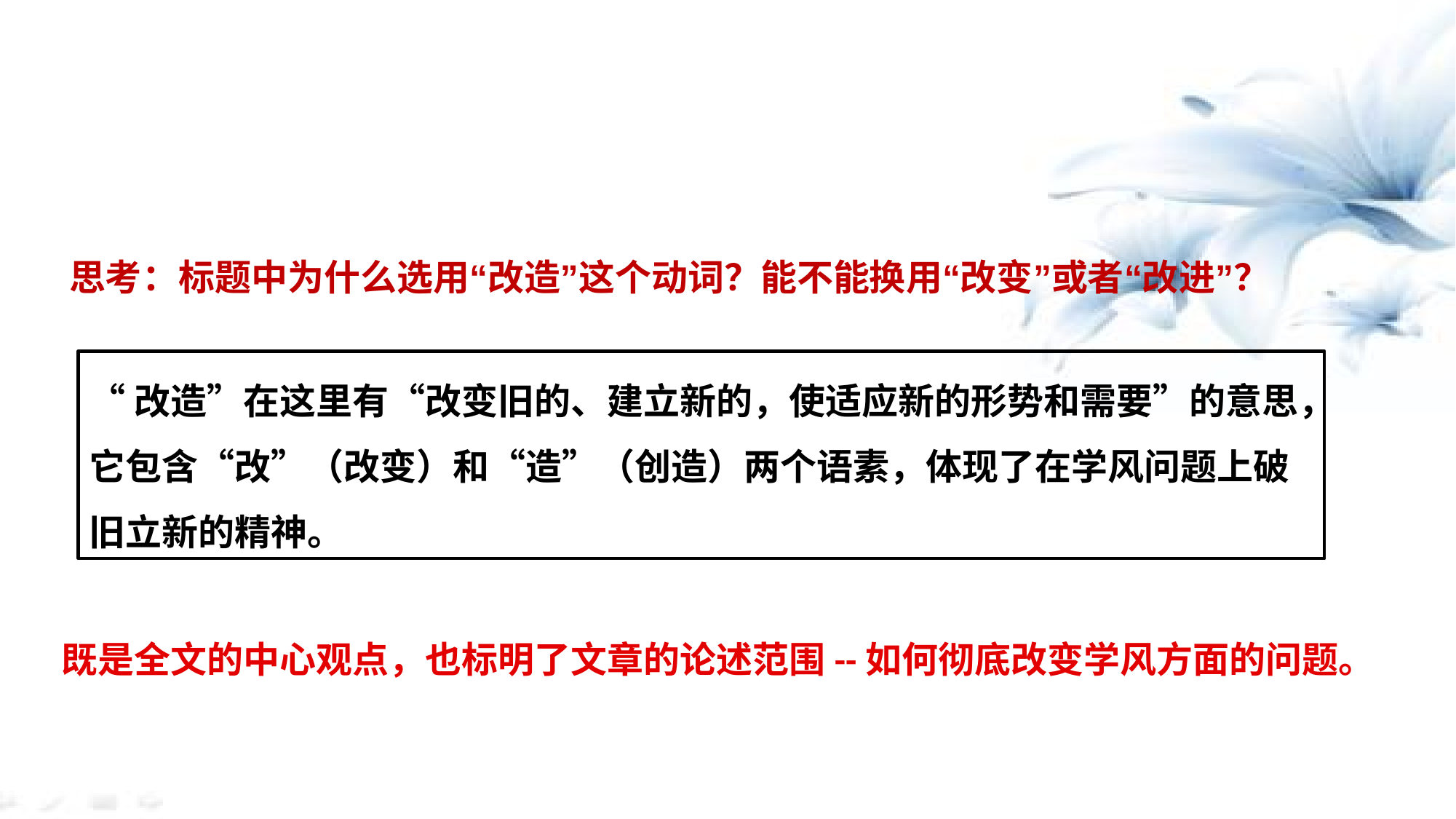

思考：标题中为什么选用“改造”这个动词？能不能换用“改变”或者“改进”？
“改造”在这里有“改变旧的、建立新的，使适应新的形势和需要”的意思，它包含“改”（改变）和“造”（创造）两个语素，体现了在学风问题上破旧立新的精神。
既是全文的中心观点，也标明了文章的论述范围--如何彻底改变学风方面的问题。